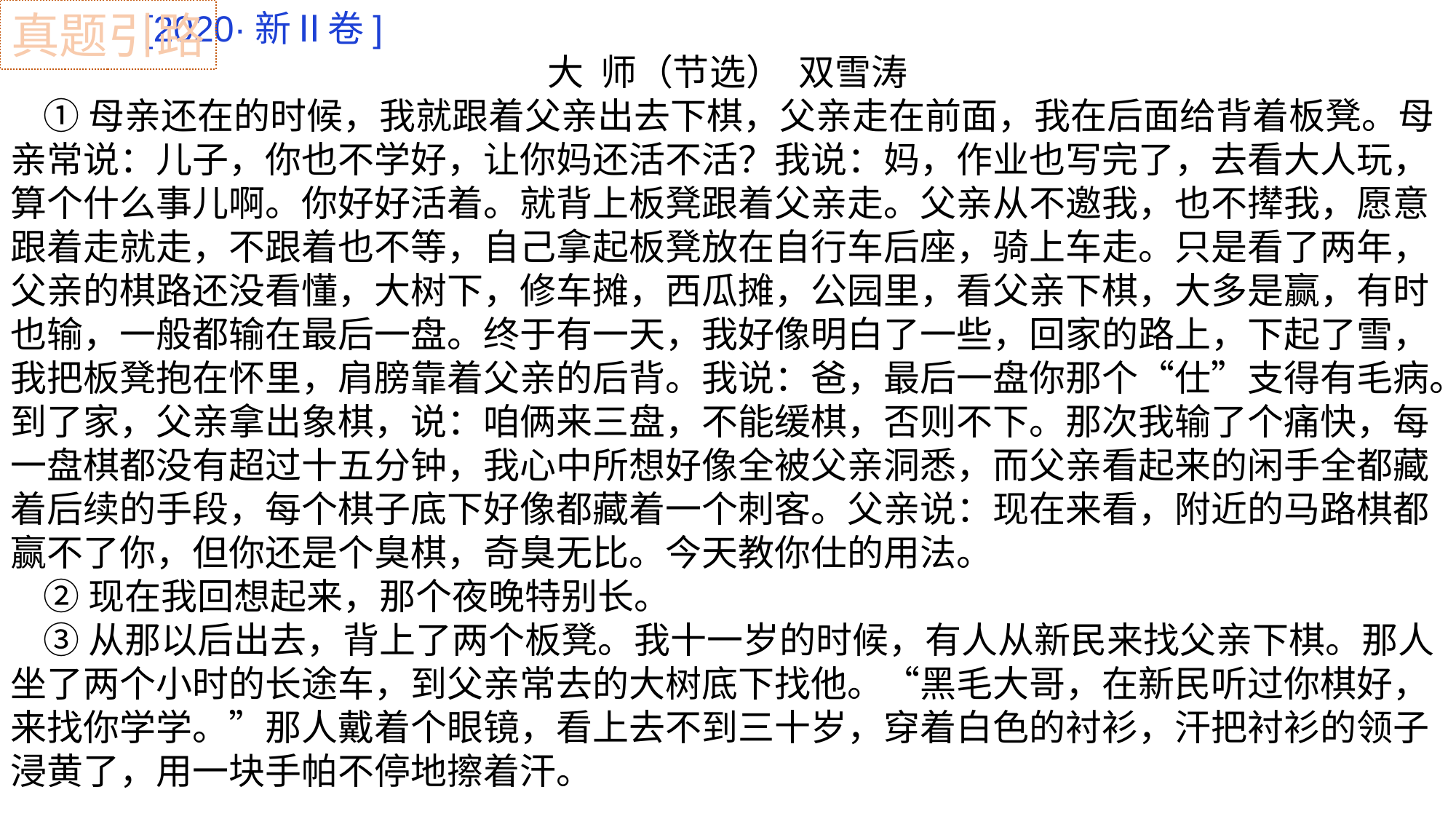

[2020·新Ⅱ卷]
大  师（节选）  双雪涛
    ①母亲还在的时候，我就跟着父亲出去下棋，父亲走在前面，我在后面给背着板凳。母亲常说：儿子，你也不学好，让你妈还活不活？我说：妈，作业也写完了，去看大人玩，算个什么事儿啊。你好好活着。就背上板凳跟着父亲走。父亲从不邀我，也不撵我，愿意跟着走就走，不跟着也不等，自己拿起板凳放在自行车后座，骑上车走。只是看了两年，父亲的棋路还没看懂，大树下，修车摊，西瓜摊，公园里，看父亲下棋，大多是赢，有时也输，一般都输在最后一盘。终于有一天，我好像明白了一些，回家的路上，下起了雪，我把板凳抱在怀里，肩膀靠着父亲的后背。我说：爸，最后一盘你那个“仕”支得有毛病。到了家，父亲拿出象棋，说：咱俩来三盘，不能缓棋，否则不下。那次我输了个痛快，每一盘棋都没有超过十五分钟，我心中所想好像全被父亲洞悉，而父亲看起来的闲手全都藏着后续的手段，每个棋子底下好像都藏着一个刺客。父亲说：现在来看，附近的马路棋都赢不了你，但你还是个臭棋，奇臭无比。今天教你仕的用法。
    ②现在我回想起来，那个夜晚特别长。
    ③从那以后出去，背上了两个板凳。我十一岁的时候，有人从新民来找父亲下棋。那人坐了两个小时的长途车，到父亲常去的大树底下找他。“黑毛大哥，在新民听过你棋好，来找你学学。”那人戴着个眼镜，看上去不到三十岁，穿着白色的衬衫，汗把衬衫的领子浸黄了，用一块手帕不停地擦着汗。
真题引路